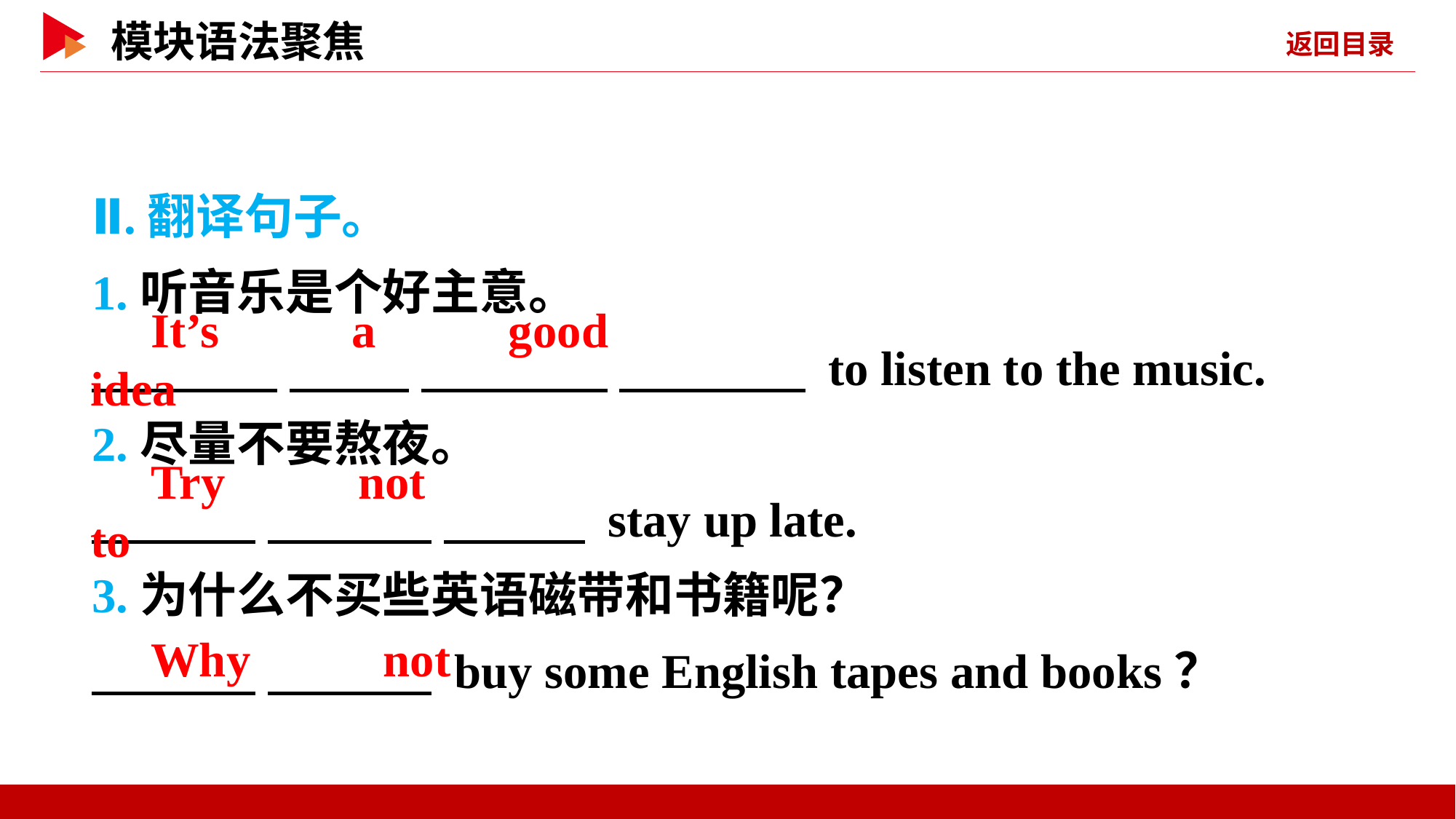

Ⅱ.翻译句子。
1.听音乐是个好主意。
　        　 　  　 　        　 　        　 to listen to the music.
2.尽量不要熬夜。
　      　 　      　 　    　 stay up late.
3.为什么不买些英语磁带和书籍呢？
　      　 　      　 buy some English tapes and books？
　It’s　 　a　 　good　 　idea
　Try　 　not　 　to
　Why　 　not